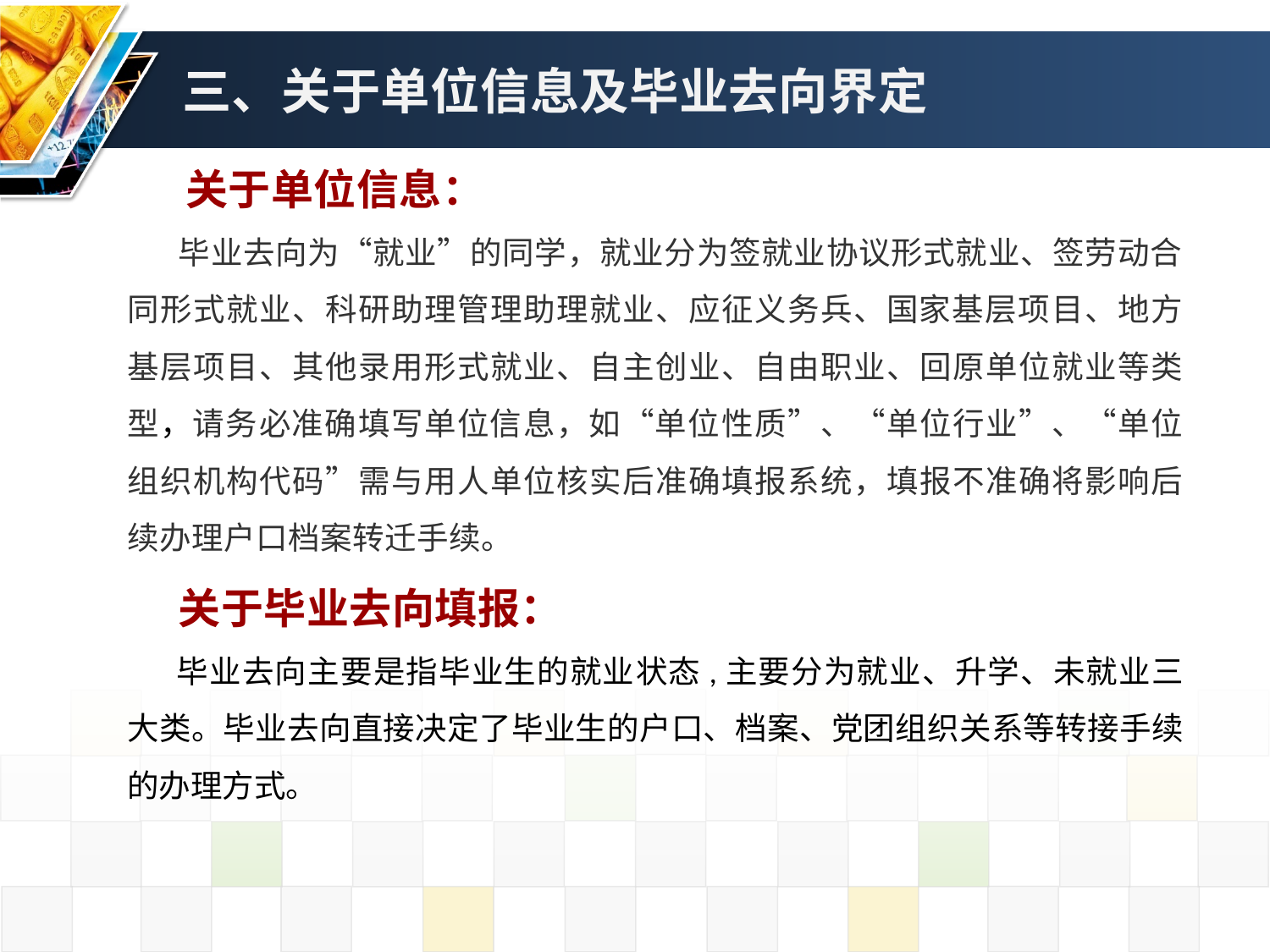

# 三、关于单位信息及毕业去向界定
关于单位信息：
毕业去向为“就业”的同学，就业分为签就业协议形式就业、签劳动合同形式就业、科研助理管理助理就业、应征义务兵、国家基层项目、地方基层项目、其他录用形式就业、自主创业、自由职业、回原单位就业等类型，请务必准确填写单位信息，如“单位性质”、“单位行业”、“单位组织机构代码”需与用人单位核实后准确填报系统，填报不准确将影响后续办理户口档案转迁手续。
关于毕业去向填报：
毕业去向主要是指毕业生的就业状态,主要分为就业、升学、未就业三大类。毕业去向直接决定了毕业生的户口、档案、党团组织关系等转接手续的办理方式。